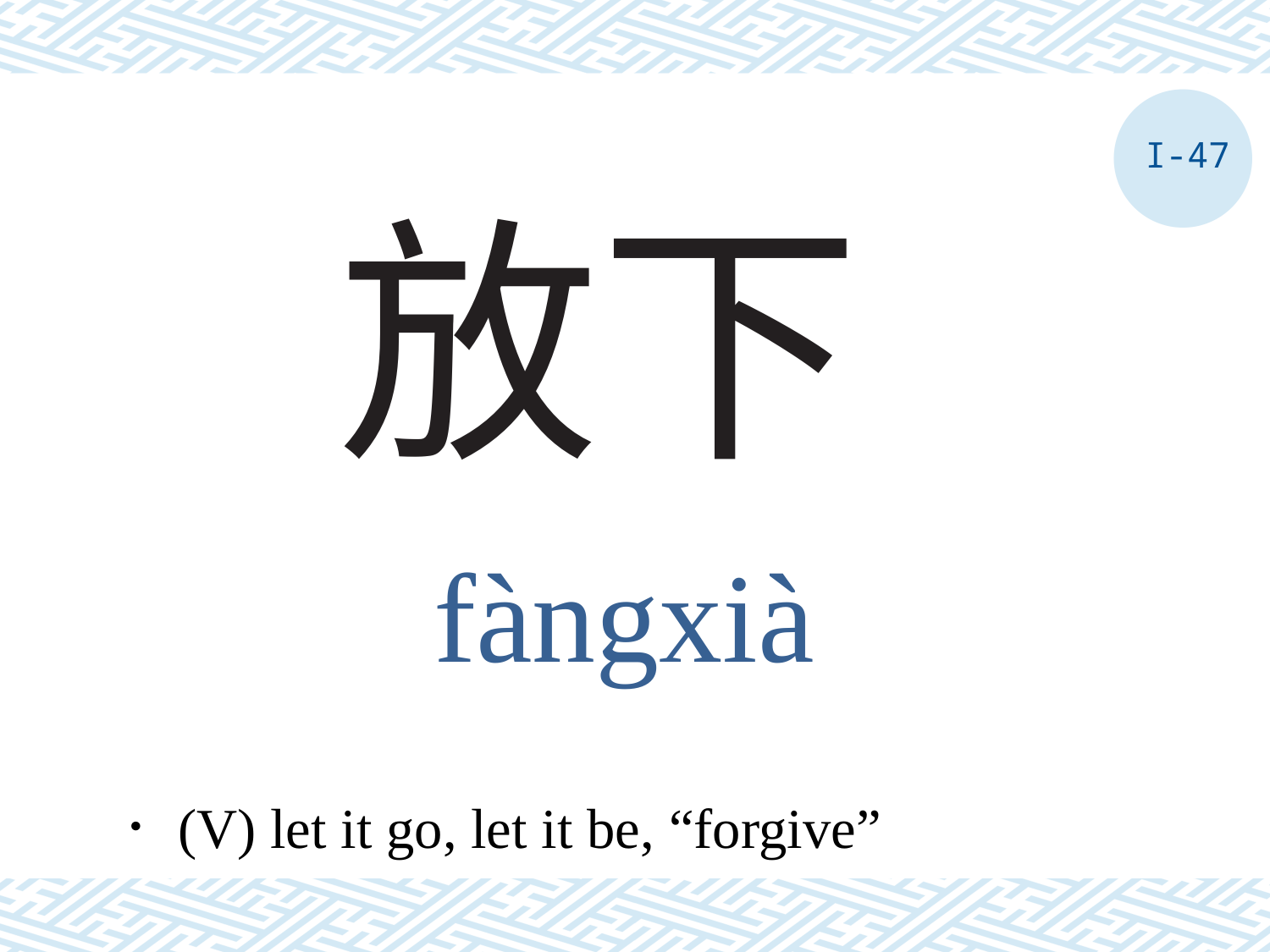

I-47

# 放下
fàngxià
．(V) let it go, let it be, “forgive”